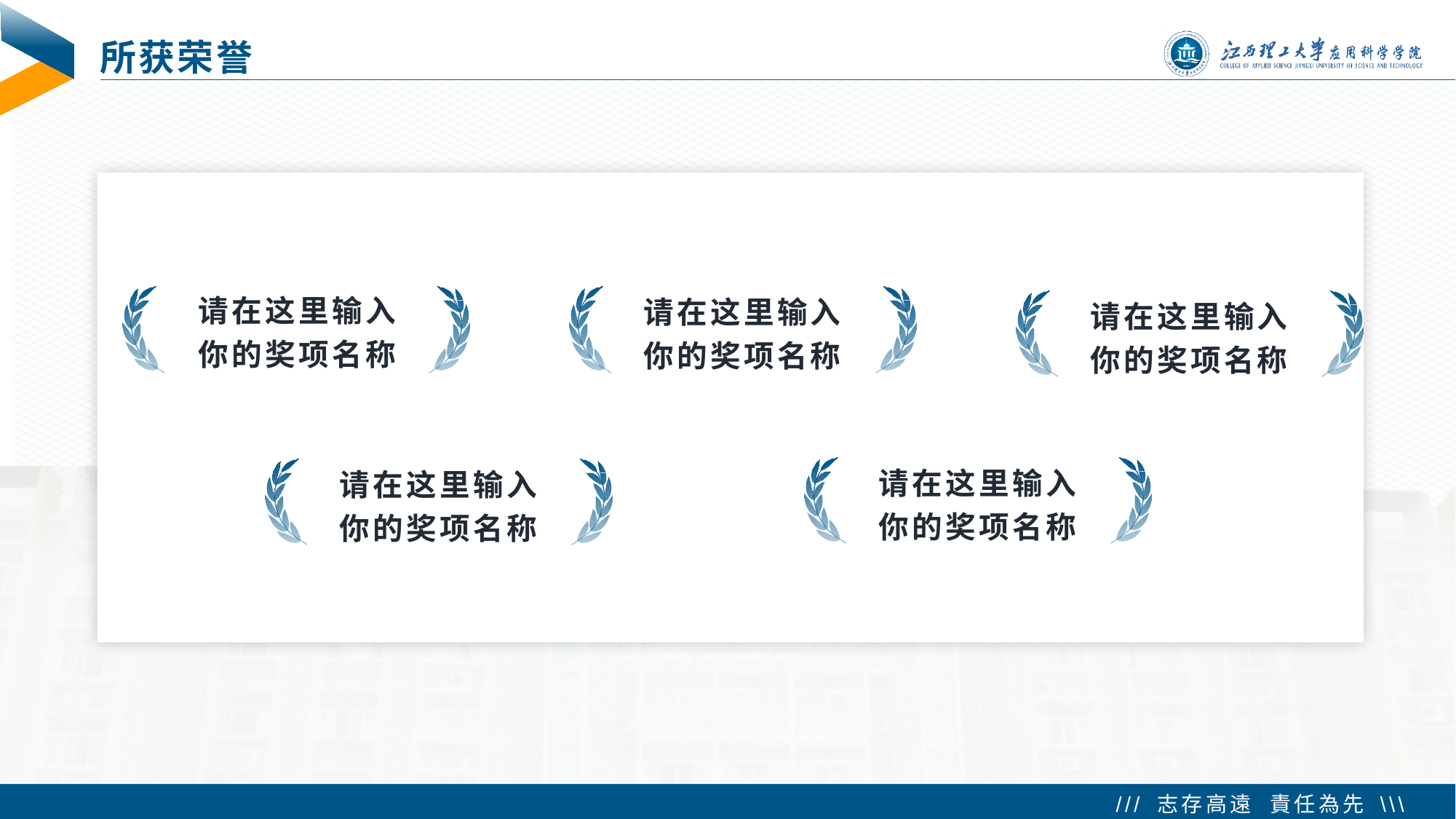

# 所获荣誉

请在这里输入
你的奖项名称
请在这里输入
你的奖项名称

请在这里输入
你的奖项名称

请在这里输入
你的奖项名称

请在这里输入
你的奖项名称